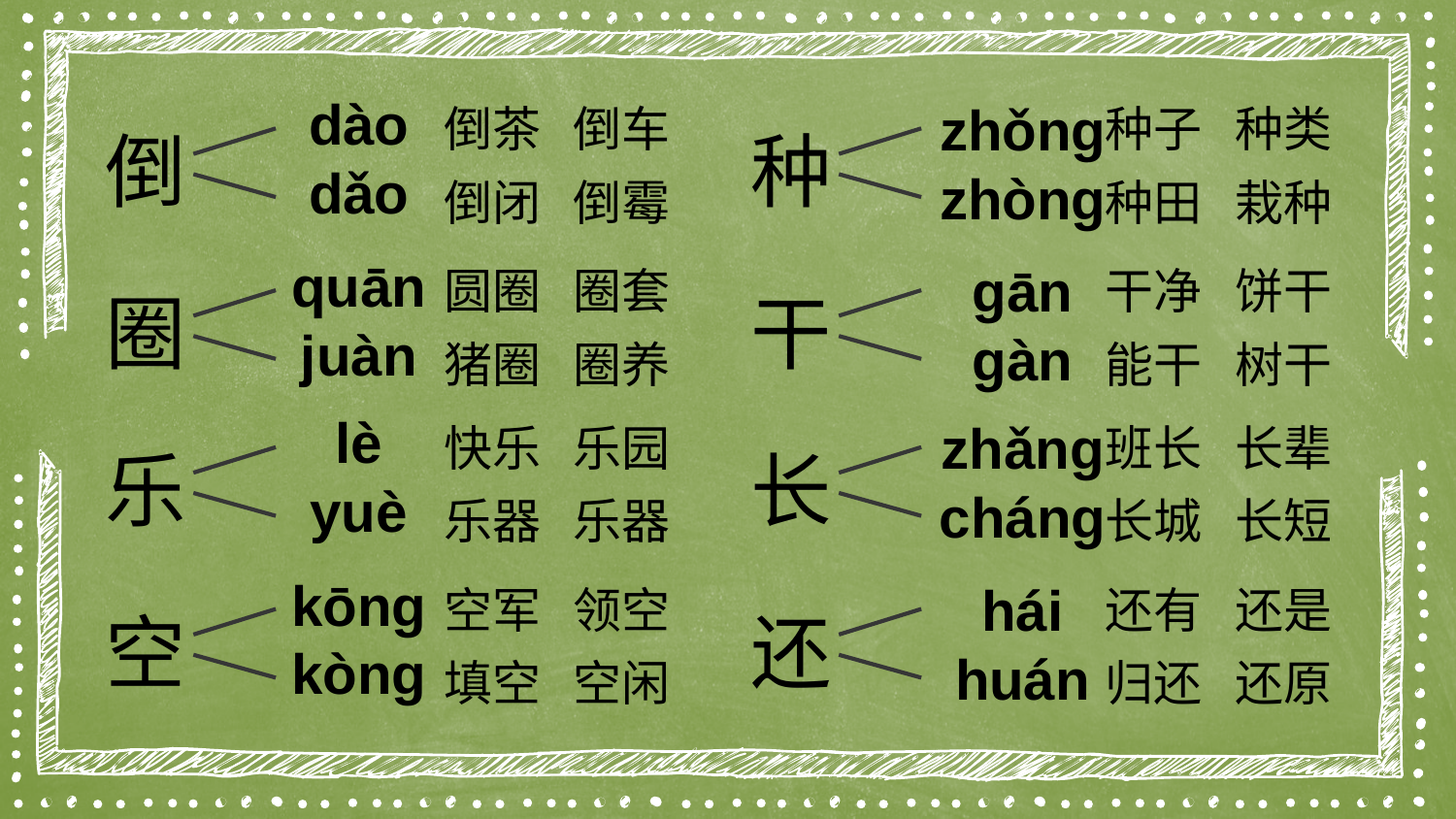

dào
zhǒng
倒茶   倒车
种子   种类
倒
种
dǎo
zhòng
倒闭   倒霉
种田   栽种
quān
gān
圆圈   圈套
干净   饼干
圈
干
juàn
gàn
猪圈   圈养
能干   树干
lè
zhǎng
快乐   乐园
班长   长辈
乐
长
yuè
cháng
乐器   乐器
长城   长短
kōng
hái
空军   领空
还有   还是
空
还
kòng
huán
填空   空闲
归还   还原